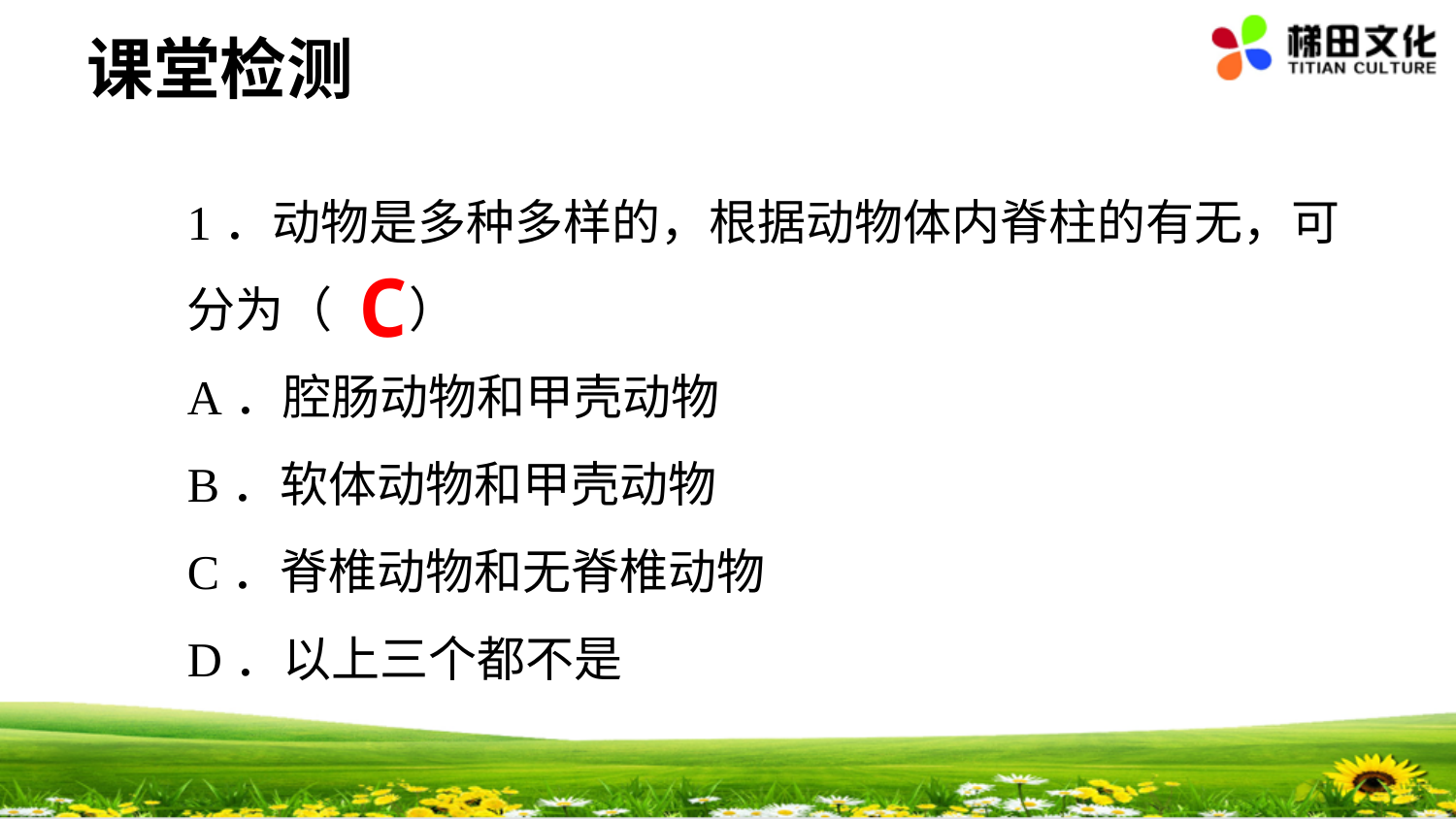

#
课堂检测
1．动物是多种多样的，根据动物体内脊柱的有无，可分为（       ）
A．腔肠动物和甲壳动物
B．软体动物和甲壳动物
C．脊椎动物和无脊椎动物
D．以上三个都不是
C